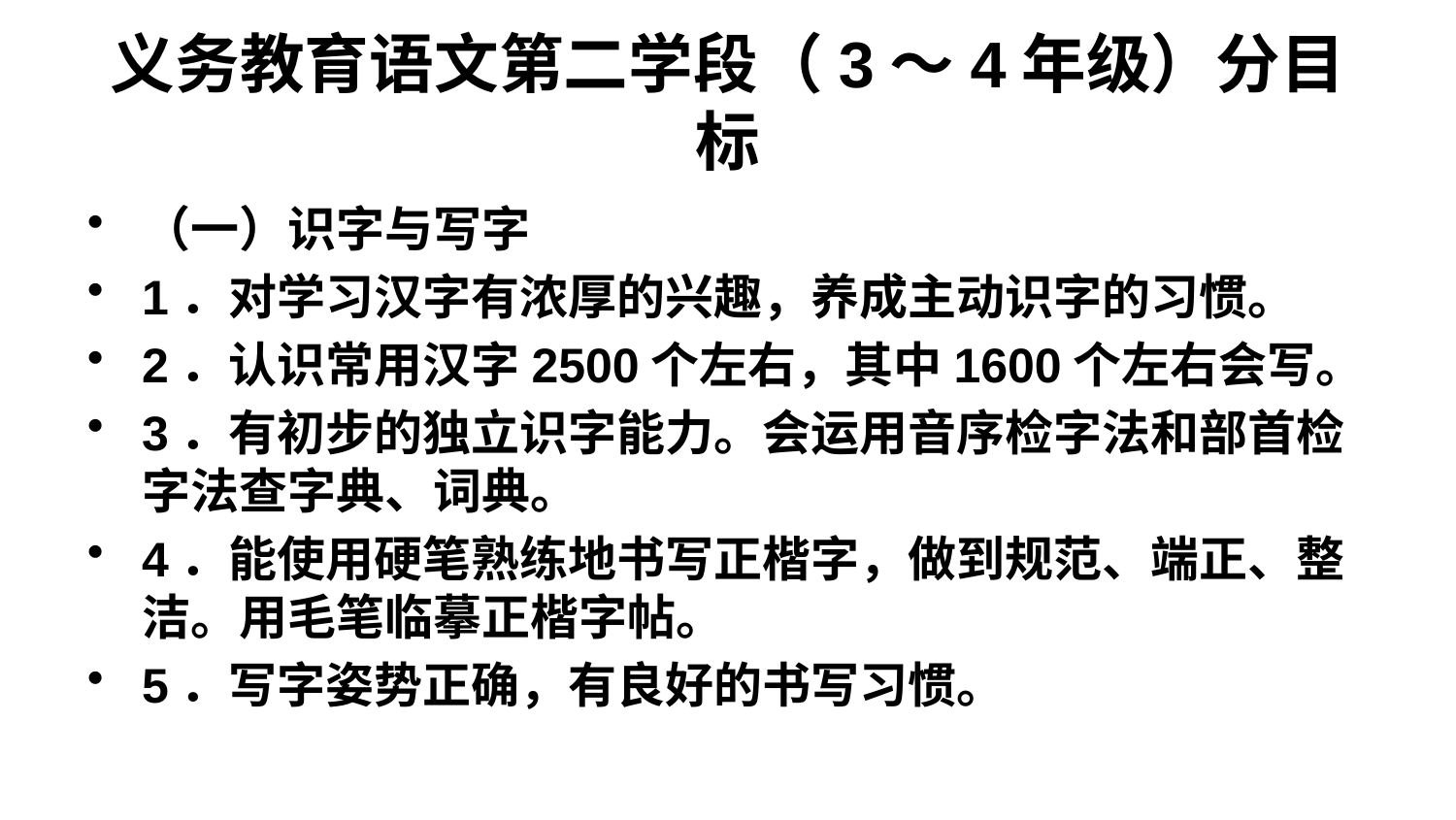

# 义务教育语文第二学段（3～4年级）分目标
（一）识字与写字
1．对学习汉字有浓厚的兴趣，养成主动识字的习惯。
2．认识常用汉字2500个左右，其中1600个左右会写。
3．有初步的独立识字能力。会运用音序检字法和部首检字法查字典、词典。
4．能使用硬笔熟练地书写正楷字，做到规范、端正、整洁。用毛笔临摹正楷字帖。
5．写字姿势正确，有良好的书写习惯。